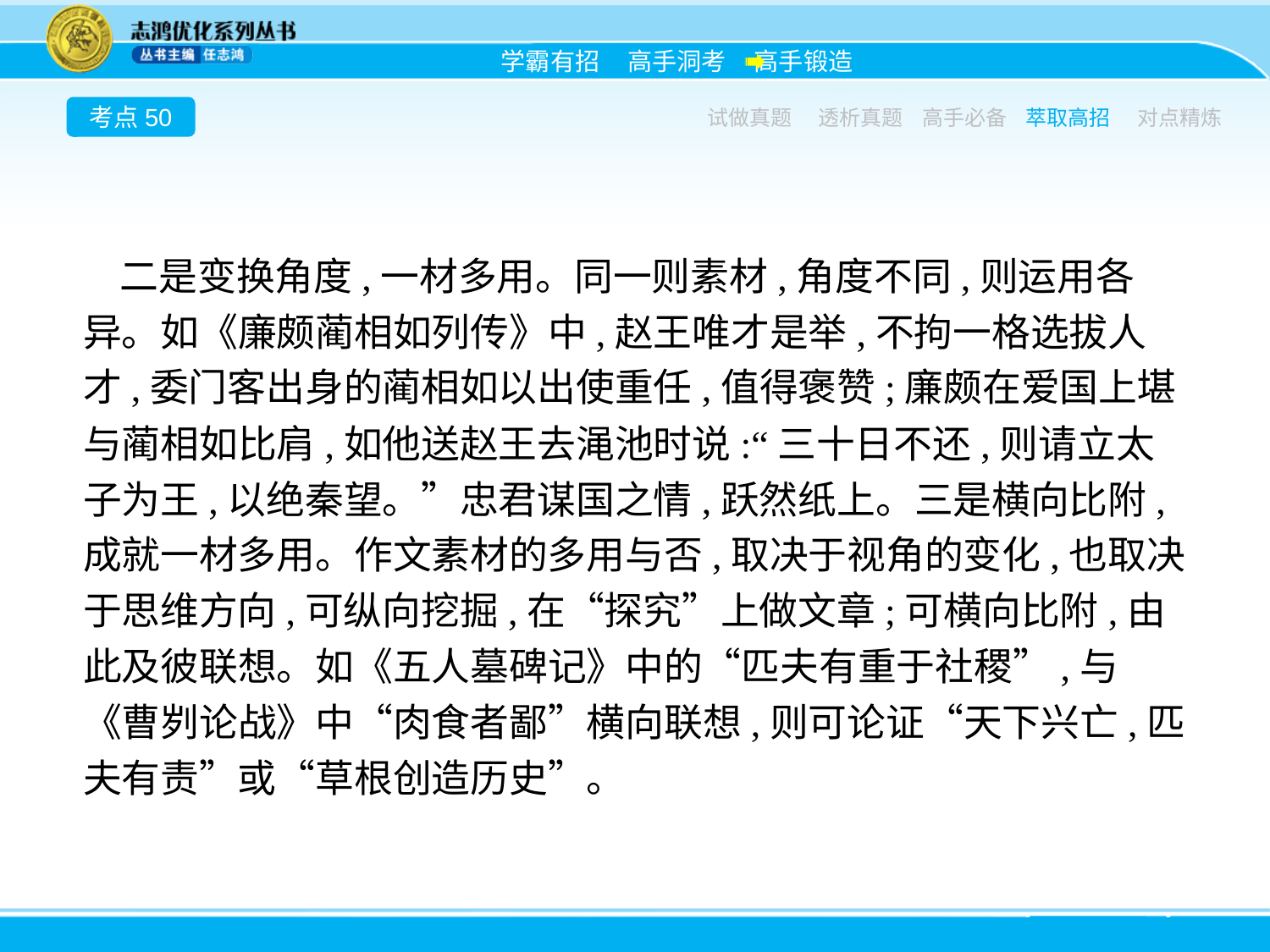

考点50
试做真题
透析真题
高手必备
萃取高招
对点精炼
二是变换角度,一材多用。同一则素材,角度不同,则运用各异。如《廉颇蔺相如列传》中,赵王唯才是举,不拘一格选拔人才,委门客出身的蔺相如以出使重任,值得褒赞;廉颇在爱国上堪与蔺相如比肩,如他送赵王去渑池时说:“三十日不还,则请立太子为王,以绝秦望。”忠君谋国之情,跃然纸上。三是横向比附,成就一材多用。作文素材的多用与否,取决于视角的变化,也取决于思维方向,可纵向挖掘,在“探究”上做文章;可横向比附,由此及彼联想。如《五人墓碑记》中的“匹夫有重于社稷”,与《曹刿论战》中“肉食者鄙”横向联想,则可论证“天下兴亡,匹夫有责”或“草根创造历史”。